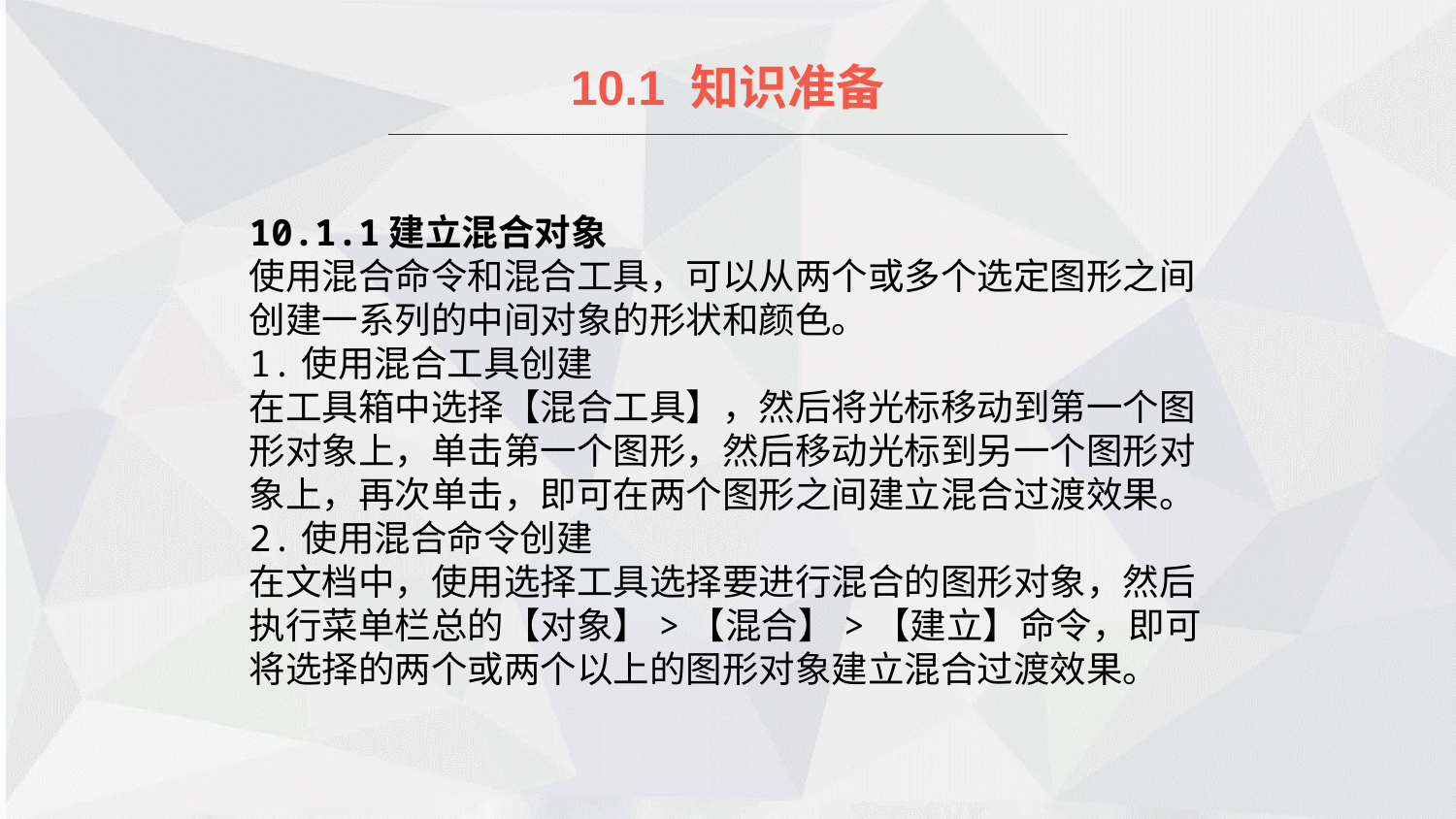

10.1 知识准备
10.1.1建立混合对象
使用混合命令和混合工具，可以从两个或多个选定图形之间创建一系列的中间对象的形状和颜色。
1.使用混合工具创建
在工具箱中选择【混合工具】，然后将光标移动到第一个图形对象上，单击第一个图形，然后移动光标到另一个图形对象上，再次单击，即可在两个图形之间建立混合过渡效果。
2.使用混合命令创建
在文档中，使用选择工具选择要进行混合的图形对象，然后执行菜单栏总的【对象】>【混合】>【建立】命令，即可将选择的两个或两个以上的图形对象建立混合过渡效果。